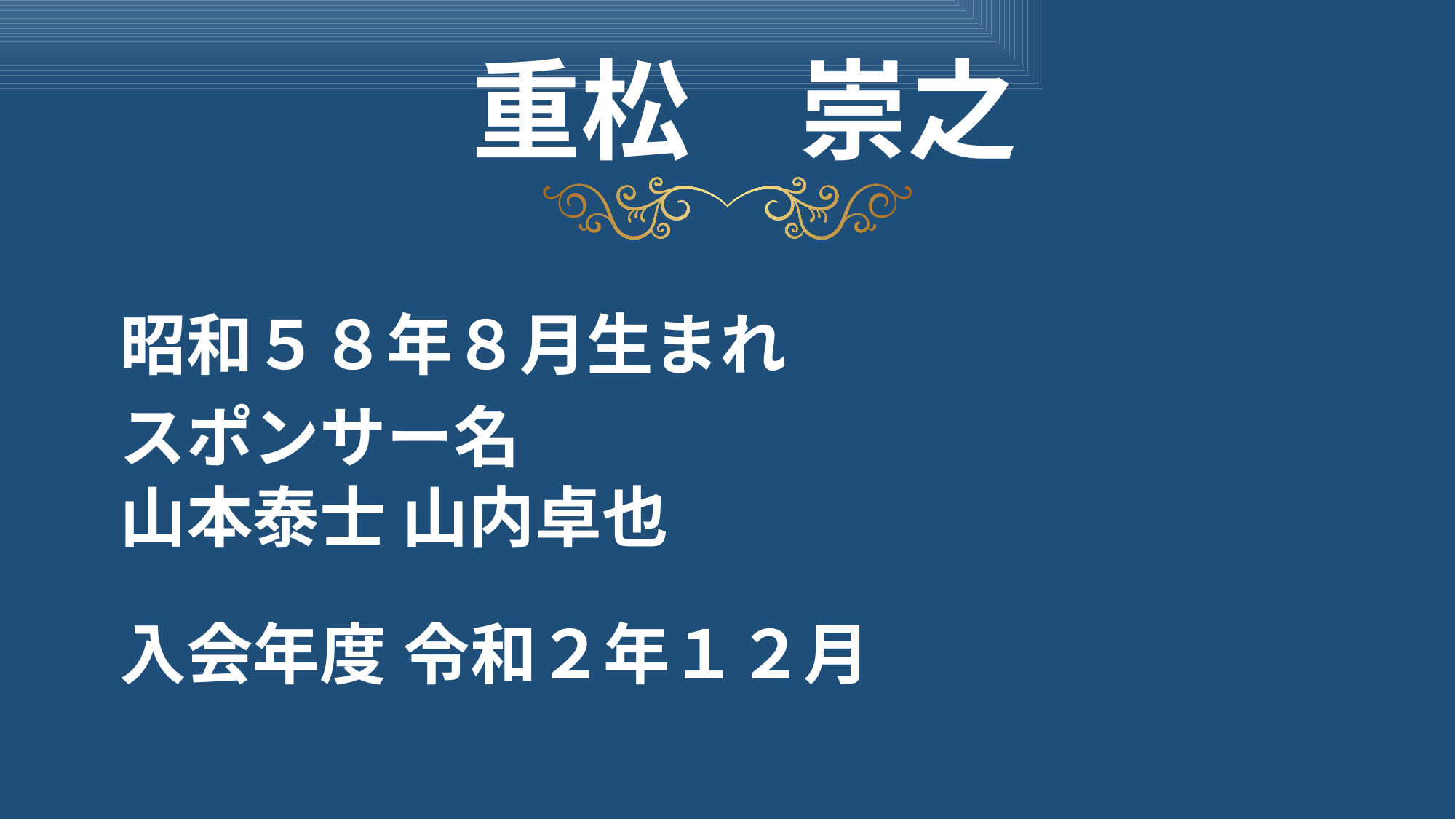

重松　崇之
昭和５８年８月生まれ
スポンサー名
山本泰士 山内卓也

令和２年１２月

入会年度